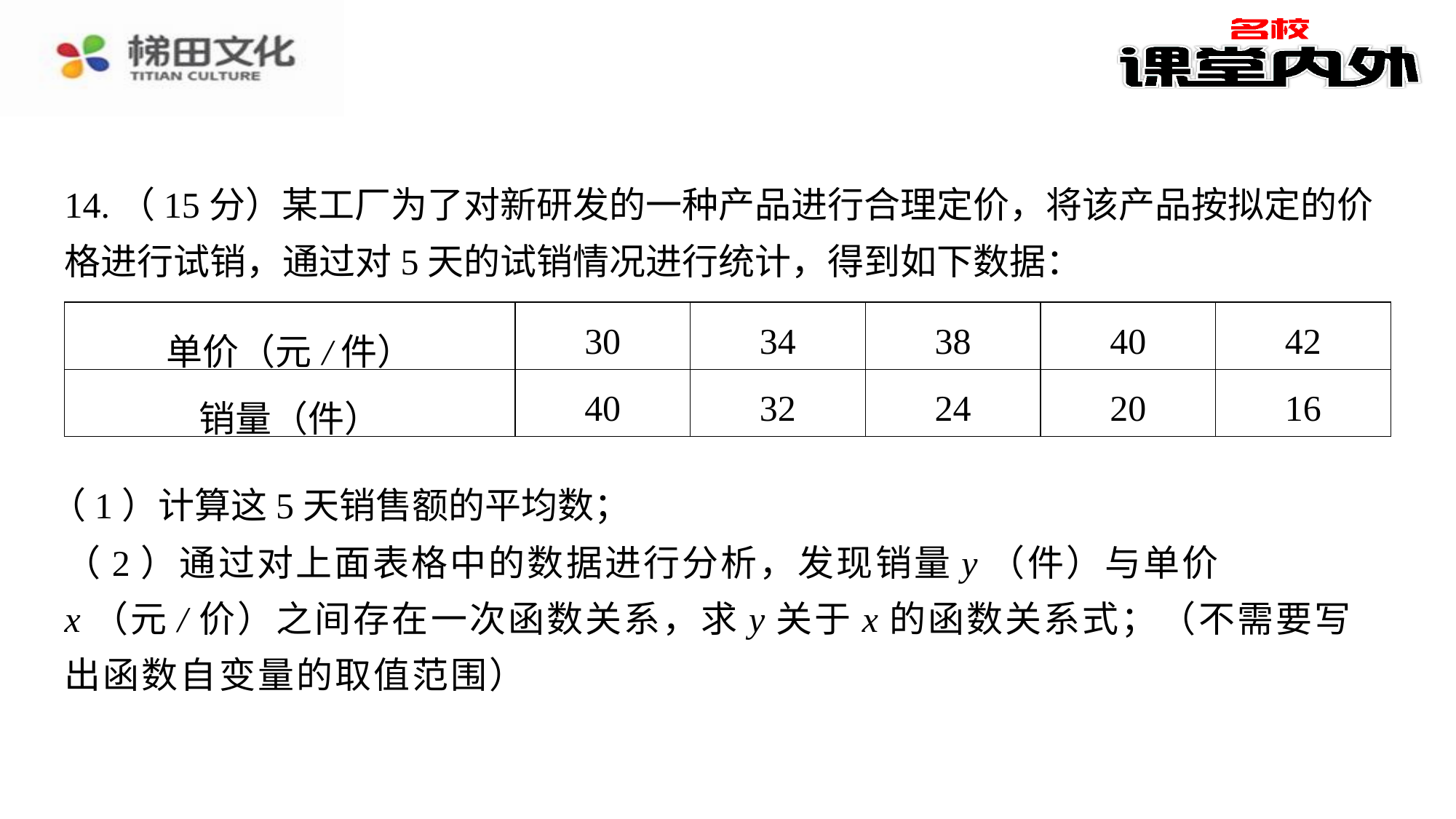

14.（15分）某工厂为了对新研发的一种产品进行合理定价，将该产品按拟定的价格进行试销，通过对5天的试销情况进行统计，得到如下数据：
| 单价（元/件） | 30 | 34 | 38 | 40 | 42 |
| --- | --- | --- | --- | --- | --- |
| 销量（件） | 40 | 32 | 24 | 20 | 16 |
（1）计算这5天销售额的平均数；
（2）通过对上面表格中的数据进行分析，发现销量y（件）与单价x（元/价）之间存在一次函数关系，求y关于x的函数关系式；（不需要写出函数自变量的取值范围）